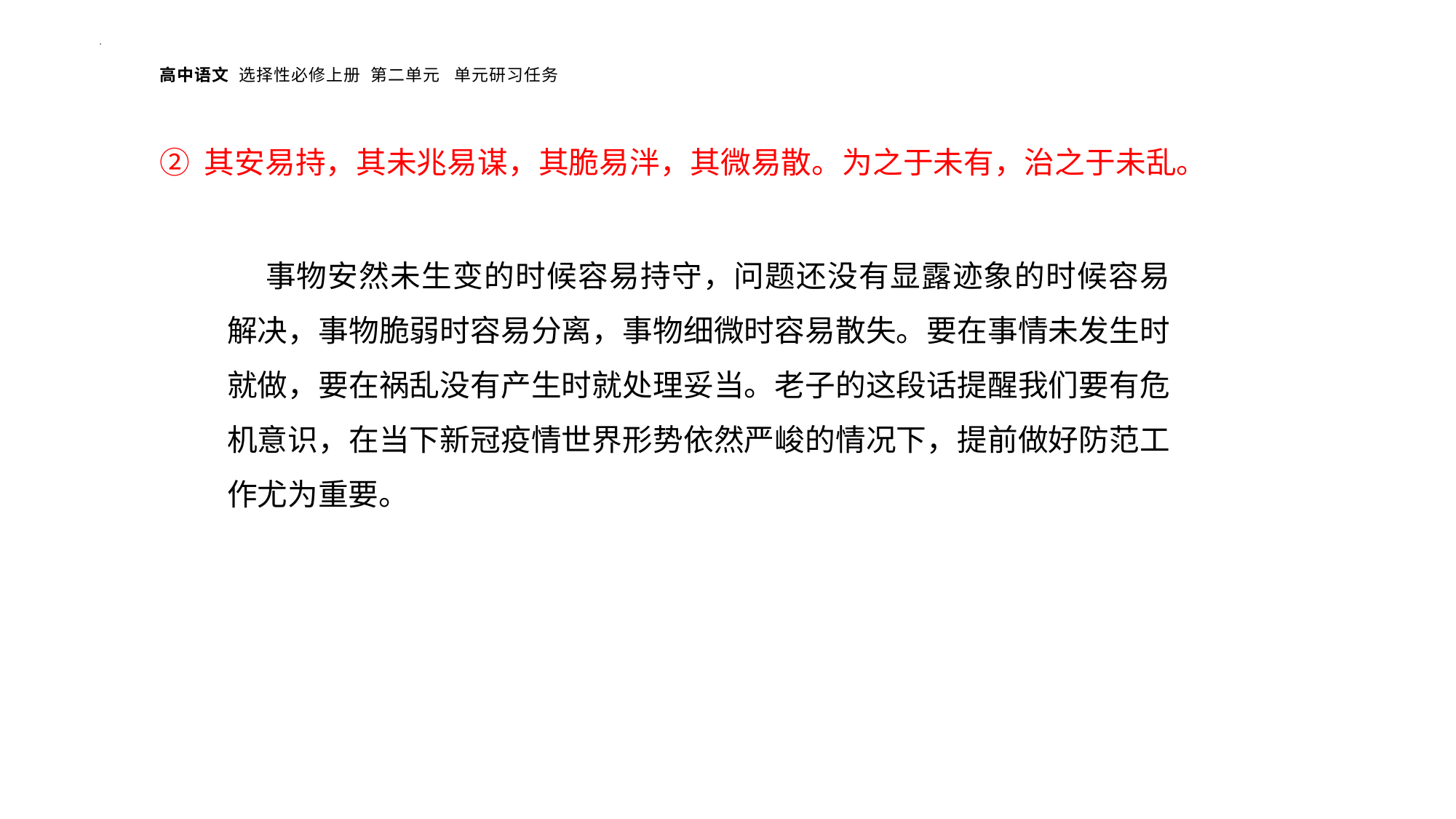

② 其安易持，其未兆易谋，其脆易泮，其微易散。为之于未有，治之于未乱。
    事物安然未生变的时候容易持守，问题还没有显露迹象的时候容易解决，事物脆弱时容易分离，事物细微时容易散失。要在事情未发生时就做，要在祸乱没有产生时就处理妥当。老子的这段话提醒我们要有危机意识，在当下新冠疫情世界形势依然严峻的情况下，提前做好防范工作尤为重要。